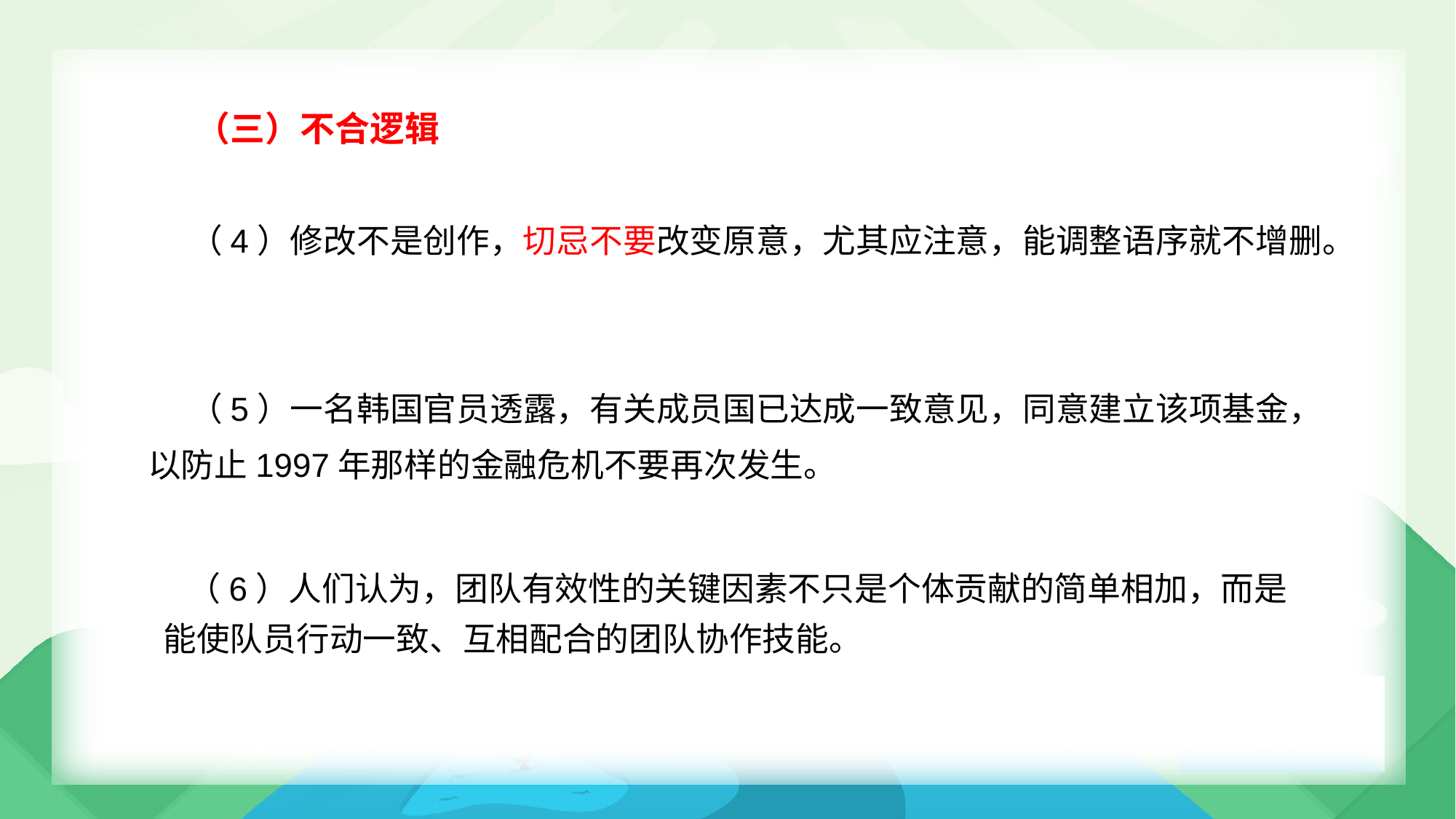

（三）不合逻辑
（4）修改不是创作，切忌不要改变原意，尤其应注意，能调整语序就不增删。

（5）一名韩国官员透露，有关成员国已达成一致意见，同意建立该项基金，
以防止1997年那样的金融危机不要再次发生。
（6）人们认为，团队有效性的关键因素不只是个体贡献的简单相加，而是
能使队员行动一致、互相配合的团队协作技能。